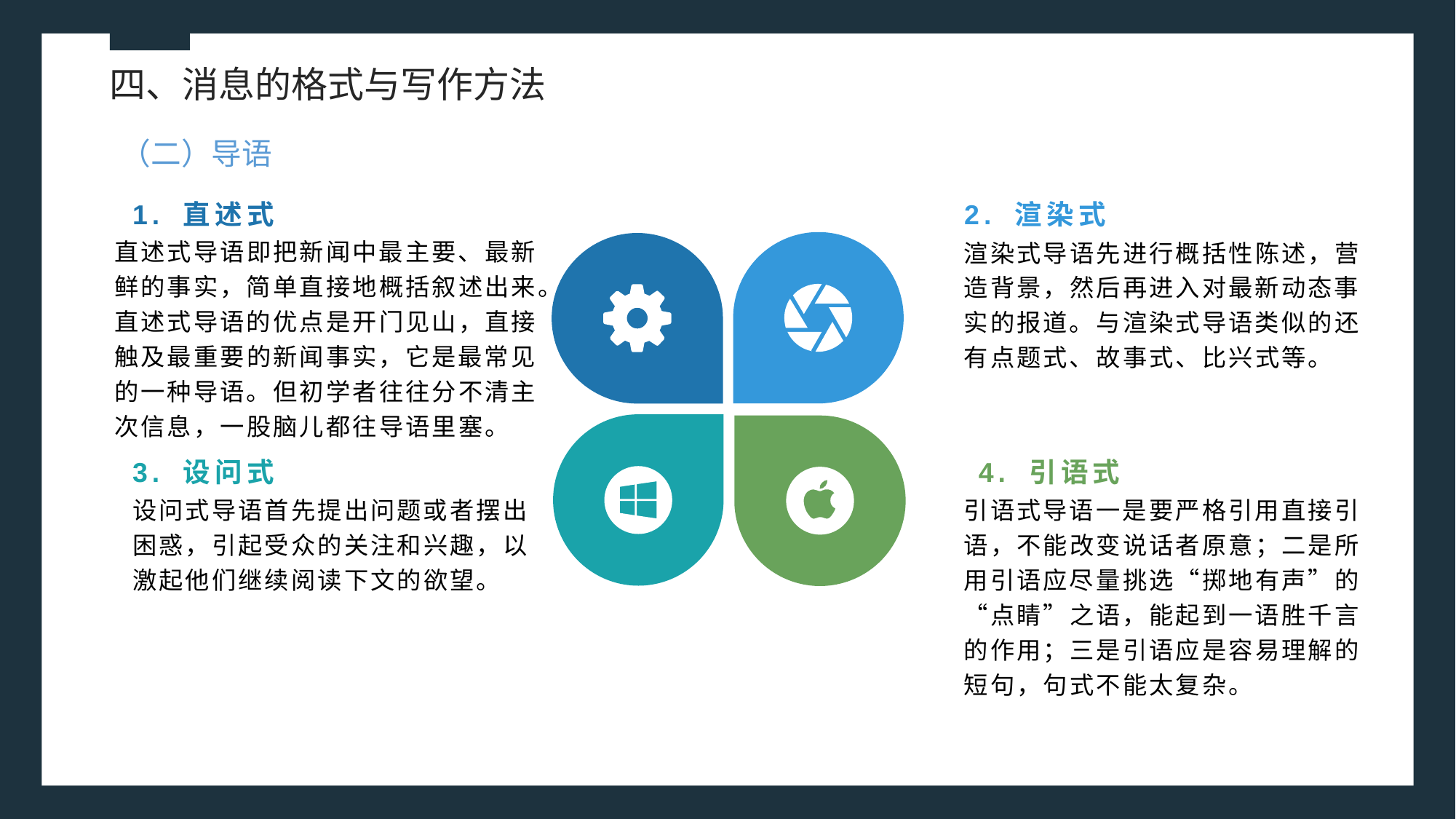

四、消息的格式与写作方法
（二）导语
1. 直述式
2. 渲染式
直述式导语即把新闻中最主要、最新鲜的事实，简单直接地概括叙述出来。直述式导语的优点是开门见山，直接触及最重要的新闻事实，它是最常见的一种导语。但初学者往往分不清主次信息，一股脑儿都往导语里塞。
渲染式导语先进行概括性陈述，营造背景，然后再进入对最新动态事实的报道。与渲染式导语类似的还有点题式、故事式、比兴式等。

3. 设问式
4. 引语式

设问式导语首先提出问题或者摆出困惑，引起受众的关注和兴趣，以激起他们继续阅读下文的欲望。
引语式导语一是要严格引用直接引语，不能改变说话者原意；二是所用引语应尽量挑选“掷地有声”的“点睛”之语，能起到一语胜千言的作用；三是引语应是容易理解的短句，句式不能太复杂。